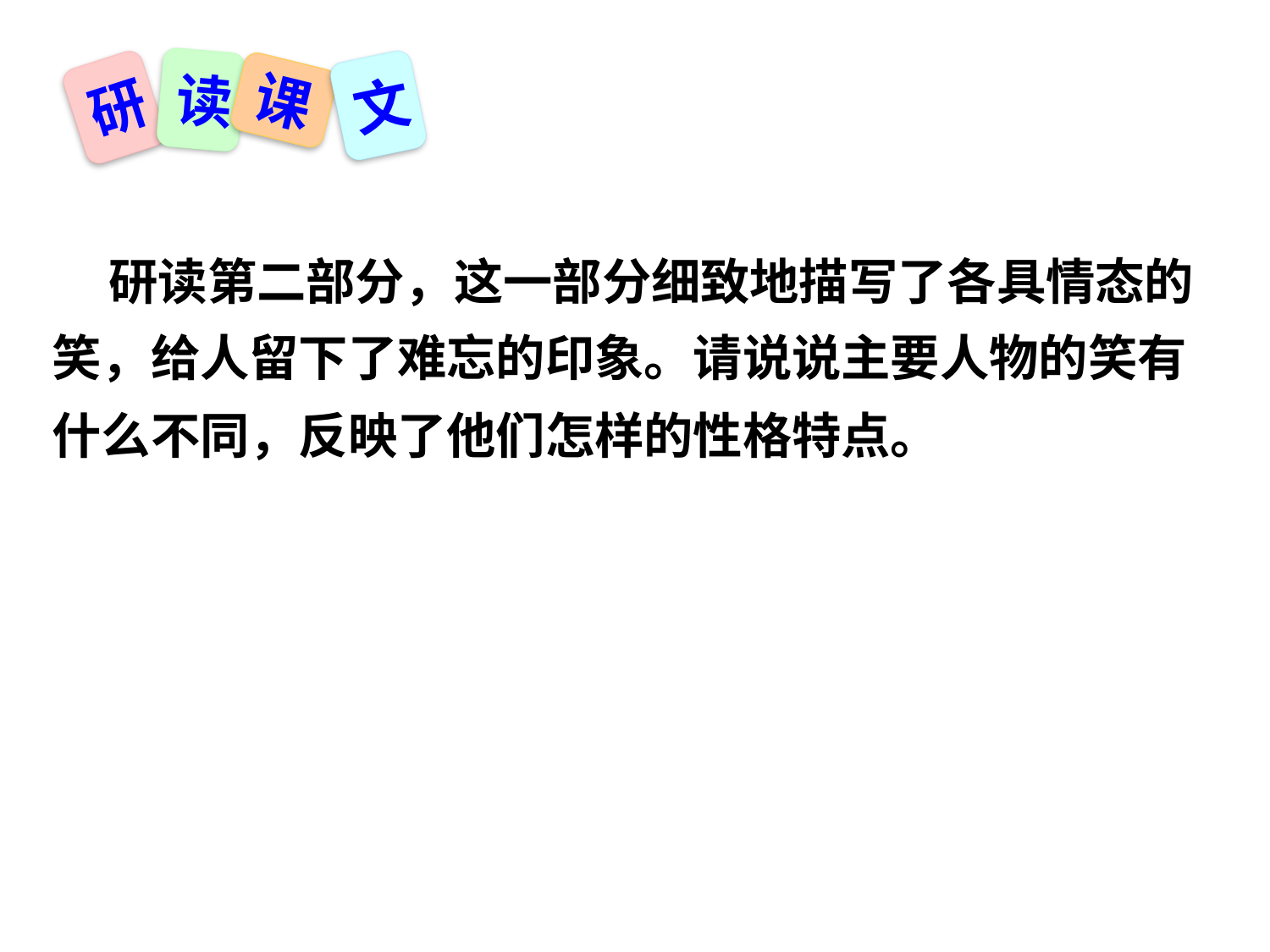

读
文
研
课
    研读第二部分，这一部分细致地描写了各具情态的笑，给人留下了难忘的印象。请说说主要人物的笑有什么不同，反映了他们怎样的性格特点。